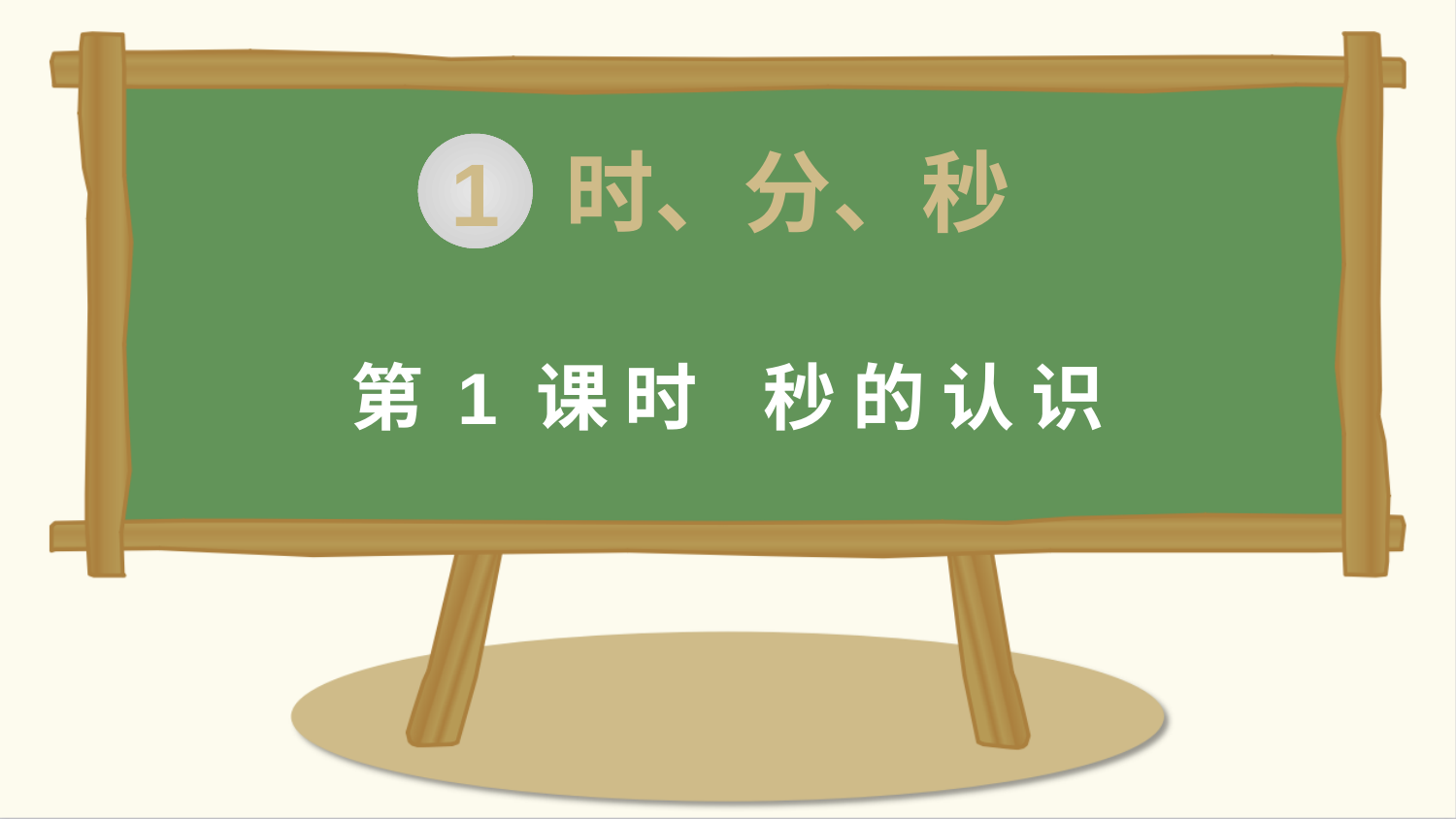

时、分、秒
1
第 1 课 时    秒 的 认 识